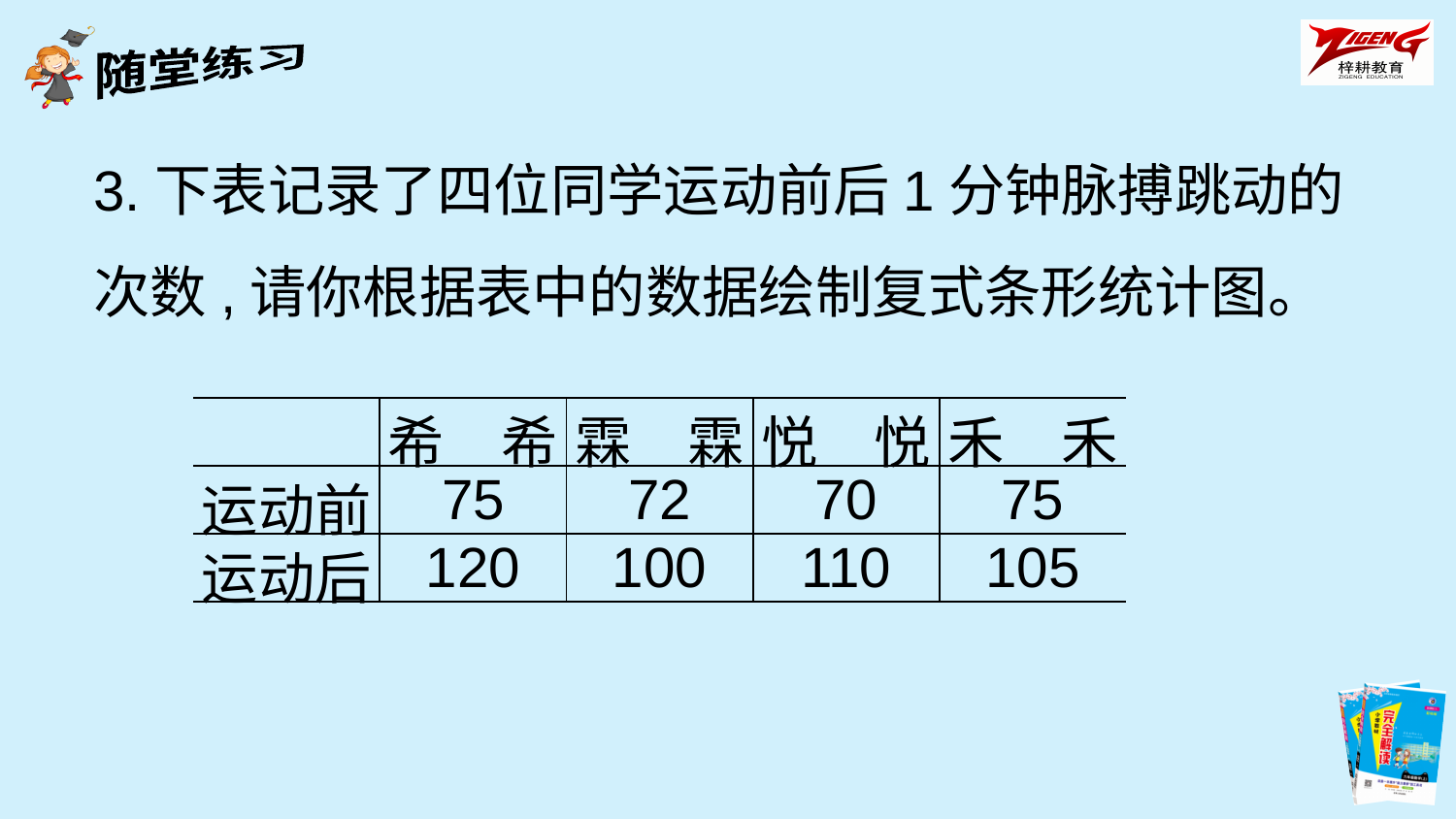

3.下表记录了四位同学运动前后1分钟脉搏跳动的次数,请你根据表中的数据绘制复式条形统计图。
|  | 希　希 | 霖　霖 | 悦　悦 | 禾　禾 |
| --- | --- | --- | --- | --- |
| 运动前 | 75 | 72 | 70 | 75 |
| 运动后 | 120 | 100 | 110 | 105 |